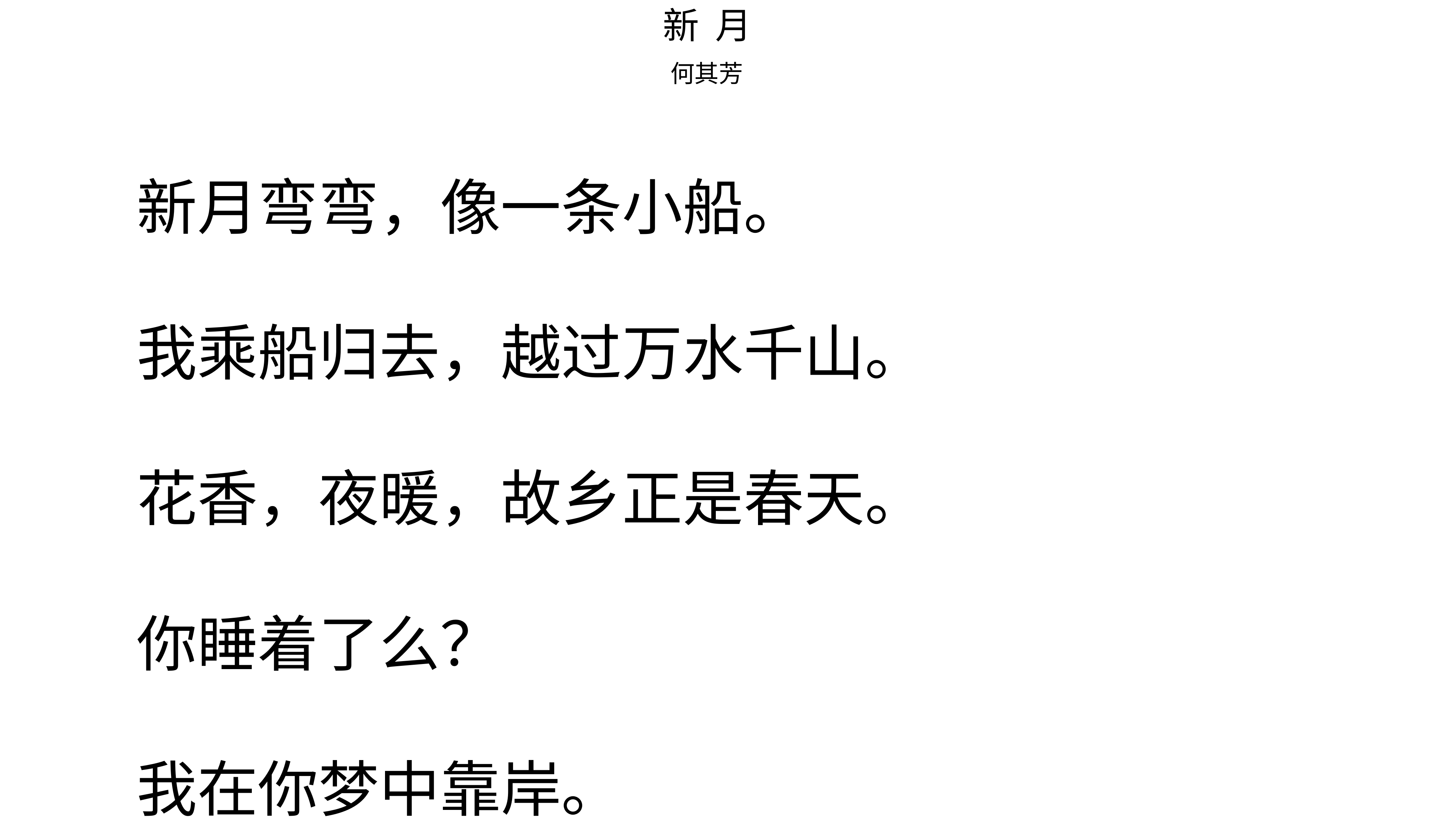

新  月
   何其芳
新月弯弯，像一条小船。
我乘船归去，越过万水千山。
花香，夜暖，故乡正是春天。
你睡着了么？
我在你梦中靠岸。